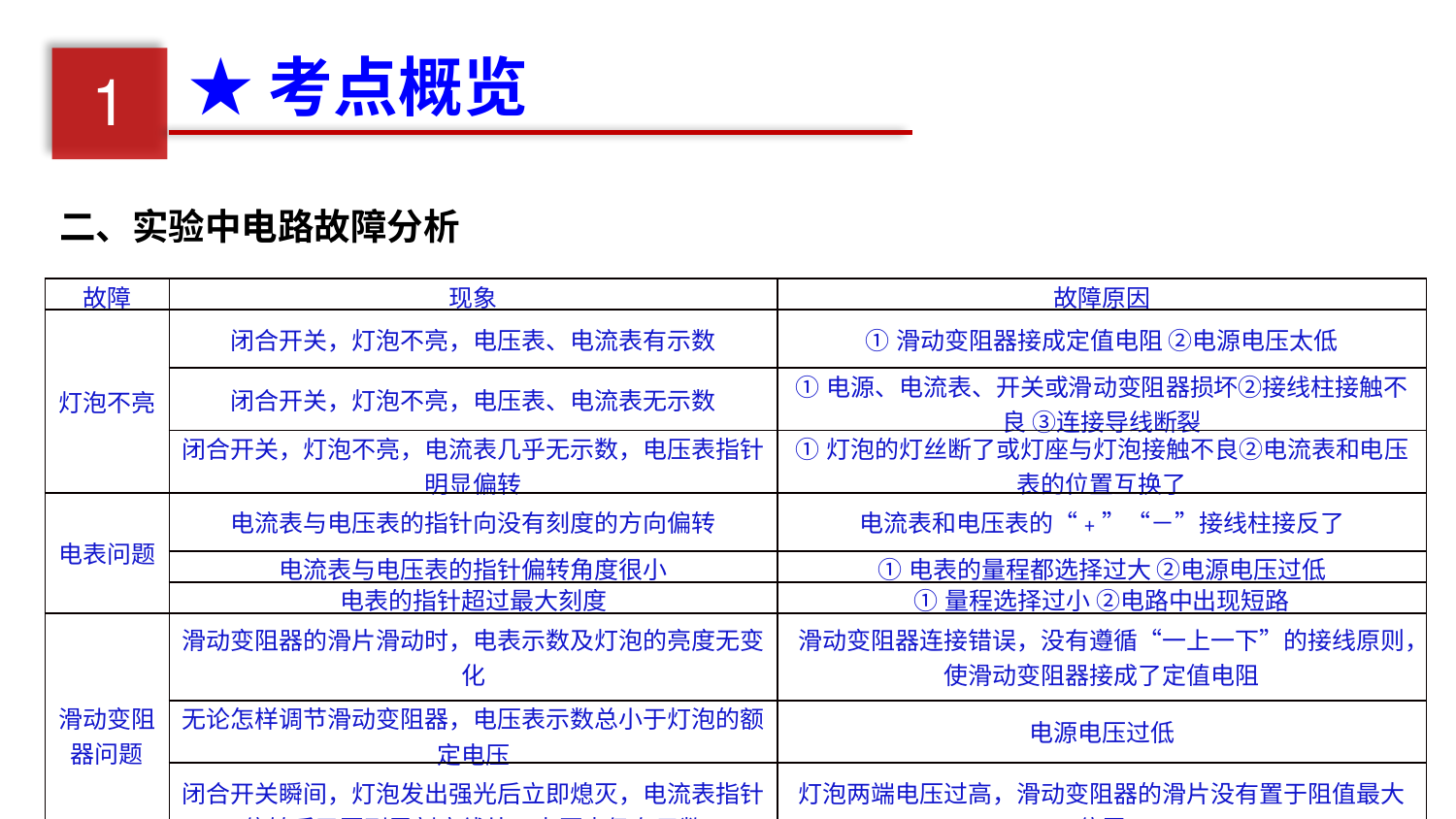

★考点概览

1
二、实验中电路故障分析
| 故障 | 现象 | 故障原因 |
| --- | --- | --- |
| 灯泡不亮 | 闭合开关，灯泡不亮，电压表、电流表有示数 | ①滑动变阻器接成定值电阻 ②电源电压太低 |
|  | 闭合开关，灯泡不亮，电压表、电流表无示数 | ①电源、电流表、开关或滑动变阻器损坏②接线柱接触不良 ③连接导线断裂 |
|  | 闭合开关，灯泡不亮，电流表几乎无示数，电压表指针明显偏转 | ①灯泡的灯丝断了或灯座与灯泡接触不良②电流表和电压表的位置互换了 |
| 电表问题 | 电流表与电压表的指针向没有刻度的方向偏转 | 电流表和电压表的“﹢”“－”接线柱接反了 |
|  | 电流表与电压表的指针偏转角度很小 | ①电表的量程都选择过大 ②电源电压过低 |
|  | 电表的指针超过最大刻度 | ①量程选择过小 ②电路中出现短路 |
| 滑动变阻器问题 | 滑动变阻器的滑片滑动时，电表示数及灯泡的亮度无变化 | 滑动变阻器连接错误，没有遵循“一上一下”的接线原则，使滑动变阻器接成了定值电阻 |
|  | 无论怎样调节滑动变阻器，电压表示数总小于灯泡的额定电压 | 电源电压过低 |
|  | 闭合开关瞬间，灯泡发出强光后立即熄灭，电流表指针偏转后又回到零刻度线处，电压表仍有示数 | 灯泡两端电压过高，滑动变阻器的滑片没有置于阻值最大位置 |